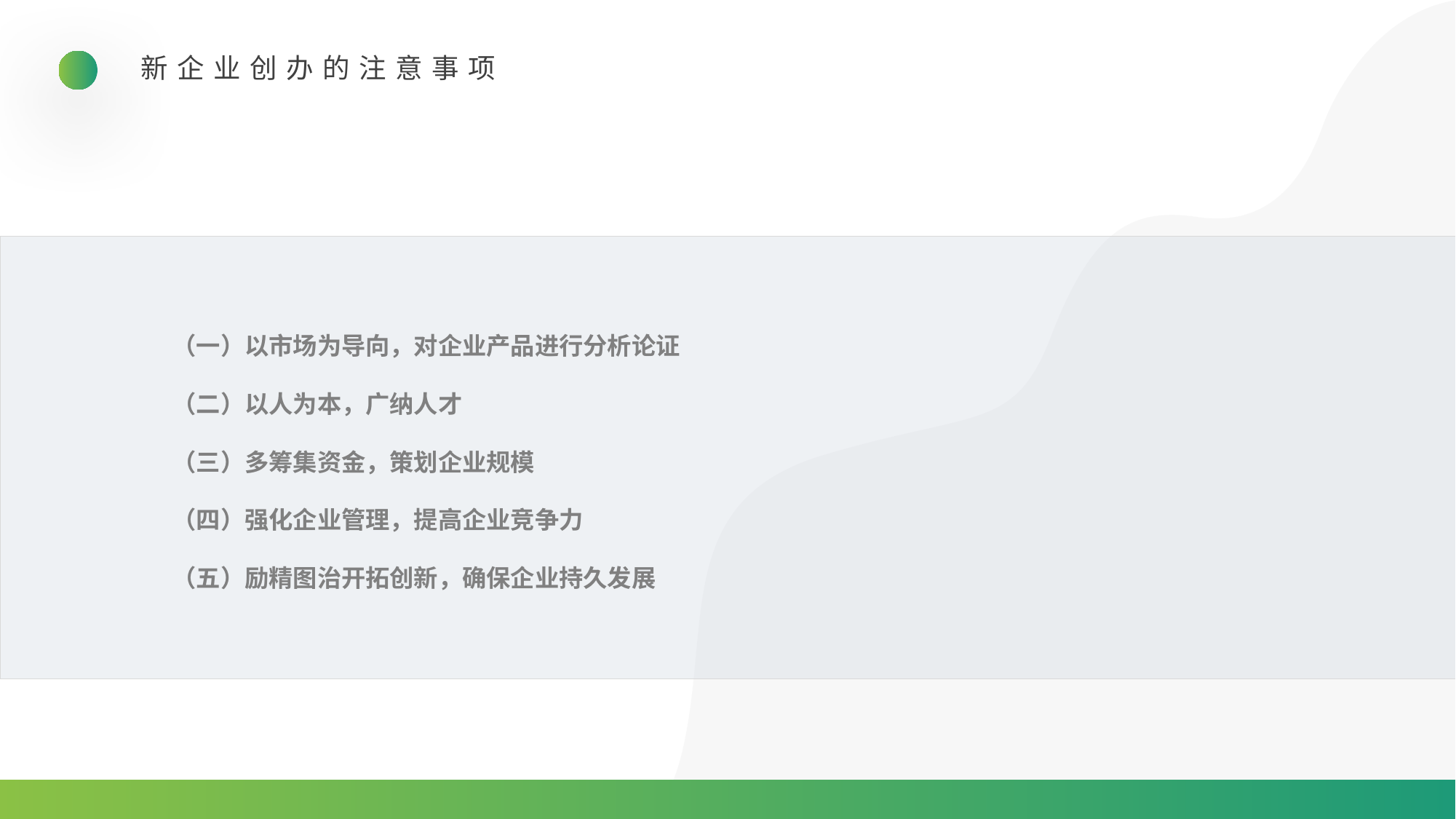

新企业创办的注意事项

（一）以市场为导向，对企业产品进行分析论证
（二）以人为本，广纳人才
（三）多筹集资金，策划企业规模
（四）强化企业管理，提高企业竞争力
（五）励精图治开拓创新，确保企业持久发展